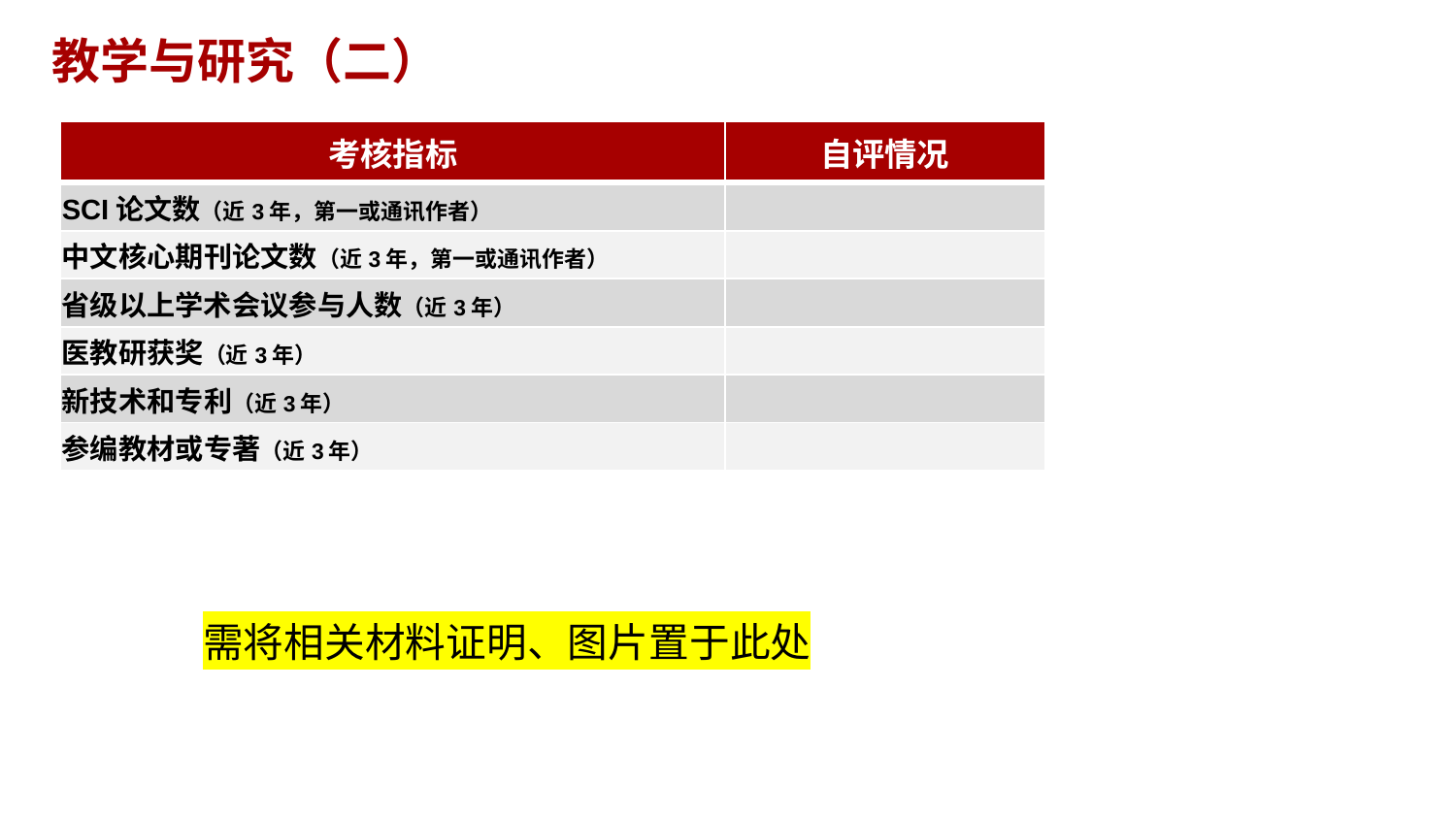

教学与研究（二）
| 考核指标 | 自评情况 |
| --- | --- |
| SCI论文数（近3年，第一或通讯作者） |  |
| 中文核心期刊论文数（近3年，第一或通讯作者） |  |
| 省级以上学术会议参与人数（近3年） |  |
| 医教研获奖（近3年） |  |
| 新技术和专利（近3年） |  |
| 参编教材或专著（近3年） |  |
需将相关材料证明、图片置于此处